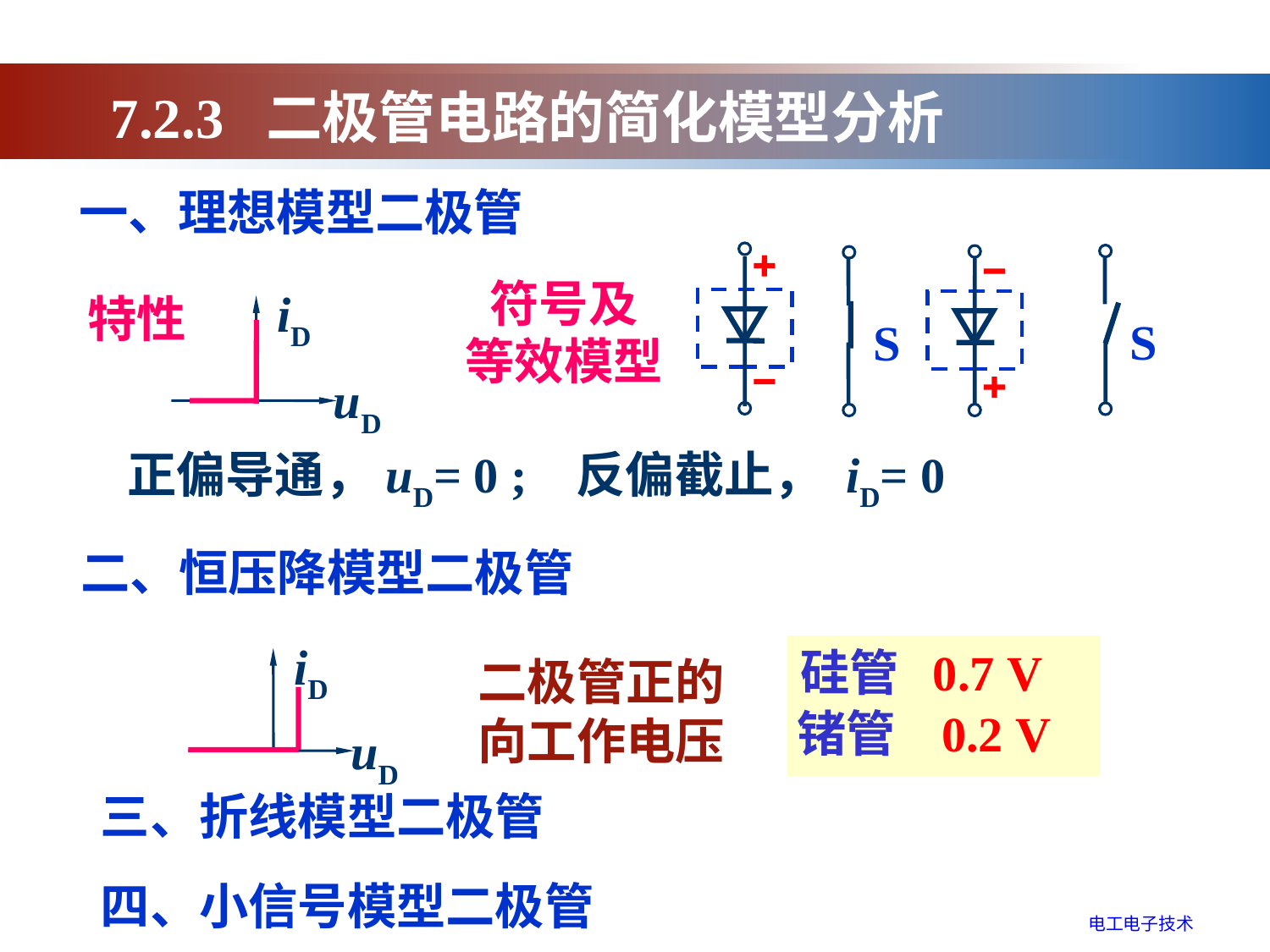

7.2.3  二极管电路的简化模型分析
一、理想模型二极管

S

S

iD

uD

符号及
等效模型
特性

正偏导通，uD= 0 ;   反偏截止， iD= 0
二、恒压降模型二极管
iD

uD

硅管  0.7 V

二极管正的向工作电压

锗管   0.2 V
三、折线模型二极管
四、小信号模型二极管
电工电子技术